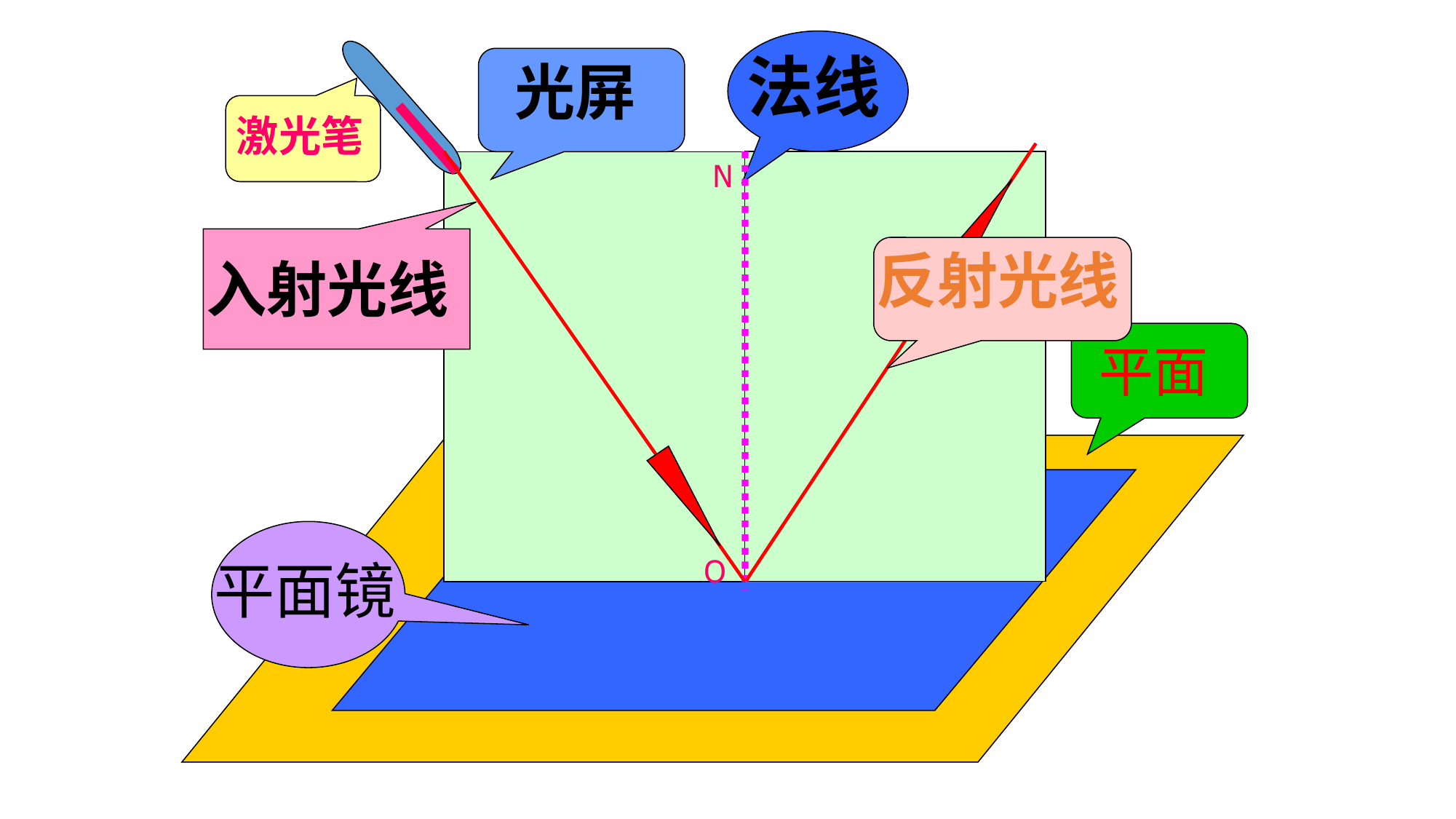

激光笔

法线
N

O

光屏

入射光线

反射光线

平面

平面镜